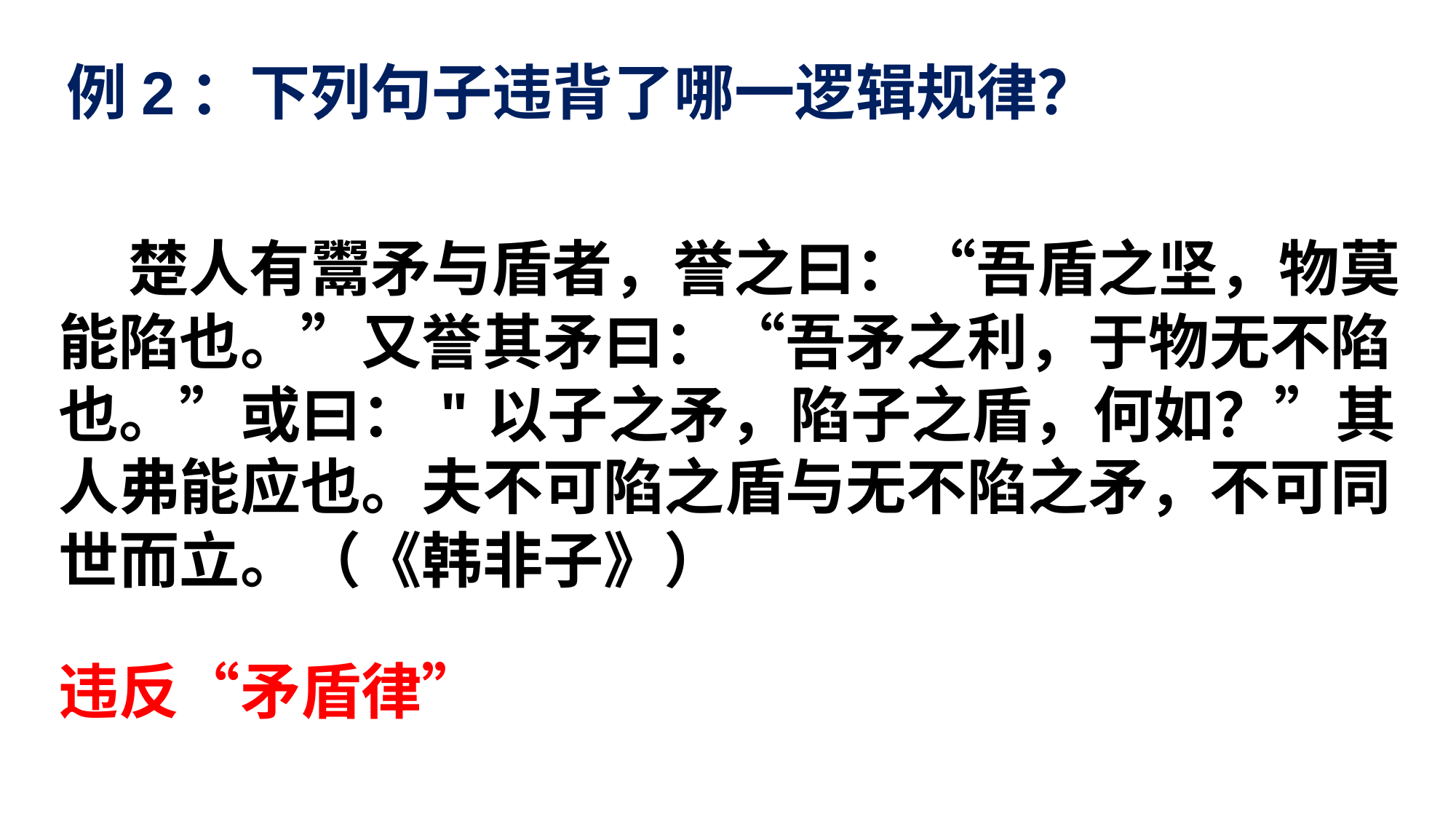

例2：下列句子违背了哪一逻辑规律？
    楚人有鬻矛与盾者，誉之曰：“吾盾之坚，物莫能陷也。”又誉其矛曰：“吾矛之利，于物无不陷也。”或曰："以子之矛，陷子之盾，何如？”其人弗能应也。夫不可陷之盾与无不陷之矛，不可同世而立。（《韩非子》）

违反“矛盾律”